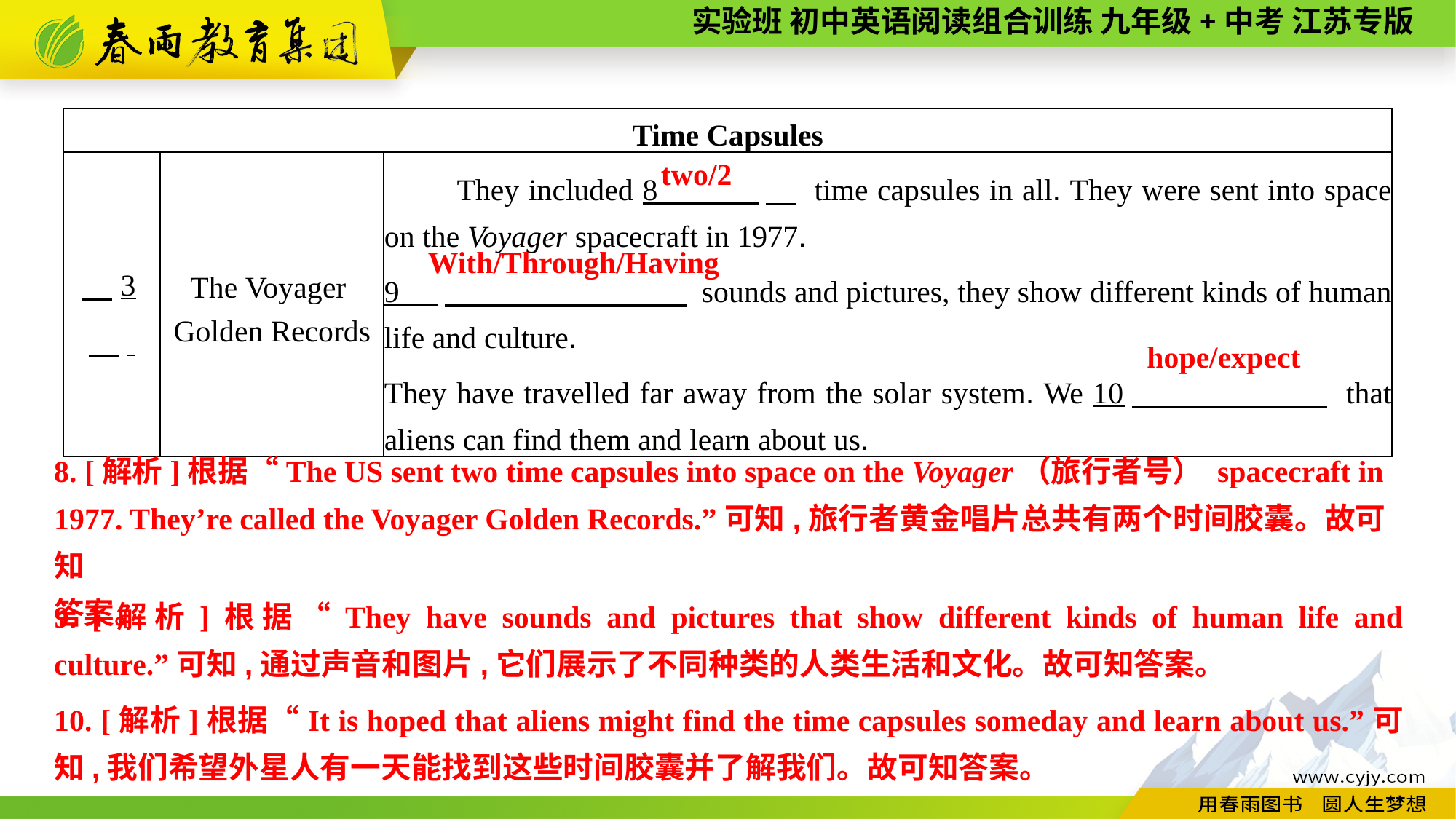

| Time Capsules |  |  |
| --- | --- | --- |
| 3　. | The Voyager Golden Records | They included 8 　 time capsules in all. They were sent into space on the Voyager spacecraft in 1977. 9 　 sounds and pictures, they show different kinds of human life and culture. They have travelled far away from the solar system. We 10　 that aliens can find them and learn about us. |
two/2
With/Through/Having
hope/expect
8. [解析]根据“The US sent two time capsules into space on the Voyager（旅行者号） spacecraft in 1977. They’re called the Voyager Golden Records.”可知,旅行者黄金唱片总共有两个时间胶囊。故可知
答案。
9. [解析]根据“They have sounds and pictures that show different kinds of human life and culture.”可知,通过声音和图片,它们展示了不同种类的人类生活和文化。故可知答案。
10. [解析]根据“It is hoped that aliens might find the time capsules someday and learn about us.”可知,我们希望外星人有一天能找到这些时间胶囊并了解我们。故可知答案。